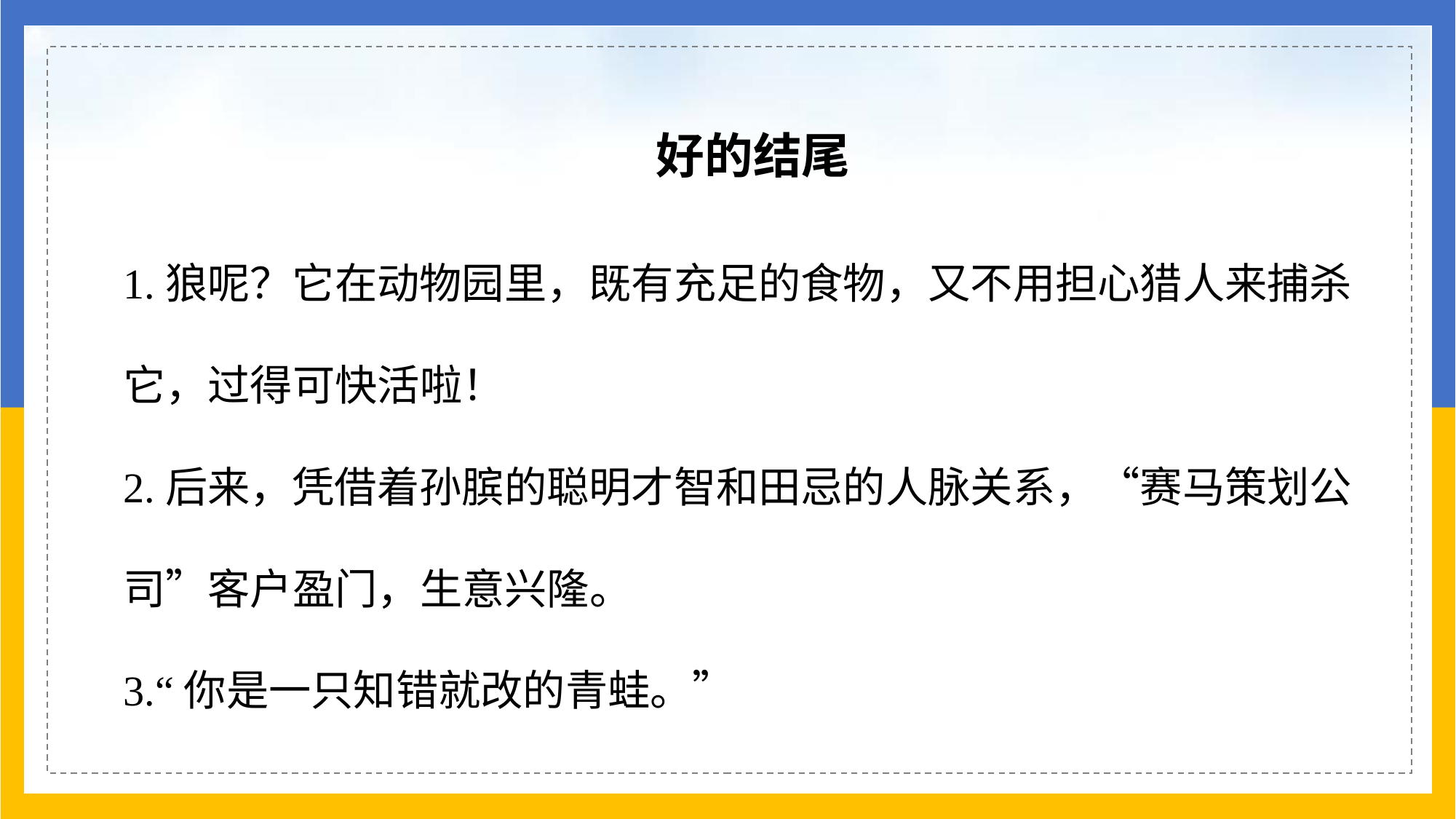

好的结尾
1.狼呢？它在动物园里，既有充足的食物，又不用担心猎人来捕杀它，过得可快活啦！
2.后来，凭借着孙膑的聪明才智和田忌的人脉关系，“赛马策划公司”客户盈门，生意兴隆。
3.“你是一只知错就改的青蛙。”